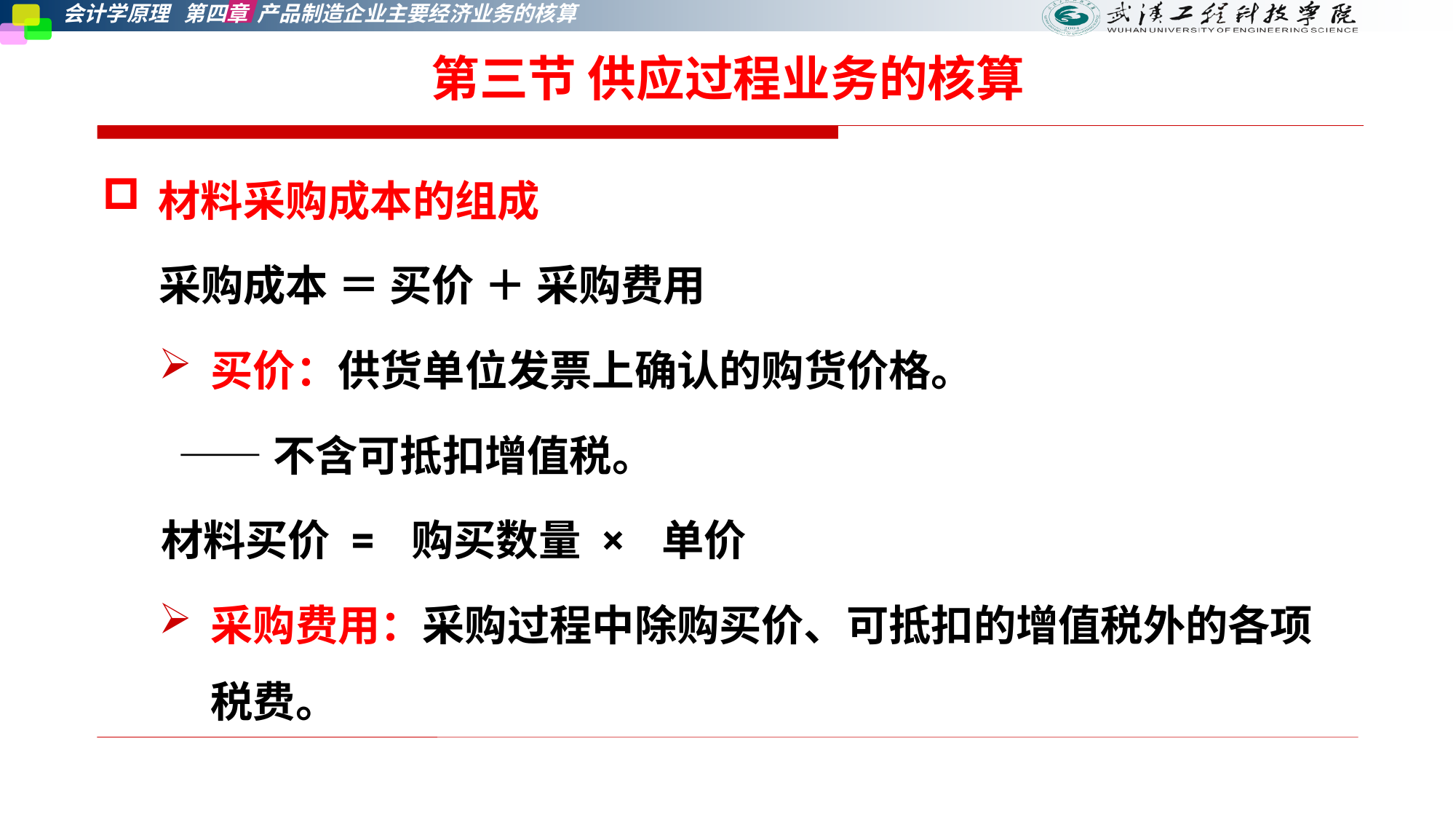

第三节 供应过程业务的核算
材料采购成本的组成
采购成本 ＝ 买价 ＋ 采购费用
买价：供货单位发票上确认的购货价格。
  ——不含可抵扣增值税。
     材料买价 = 购买数量 × 单价
采购费用：采购过程中除购买价、可抵扣的增值税外的各项税费。